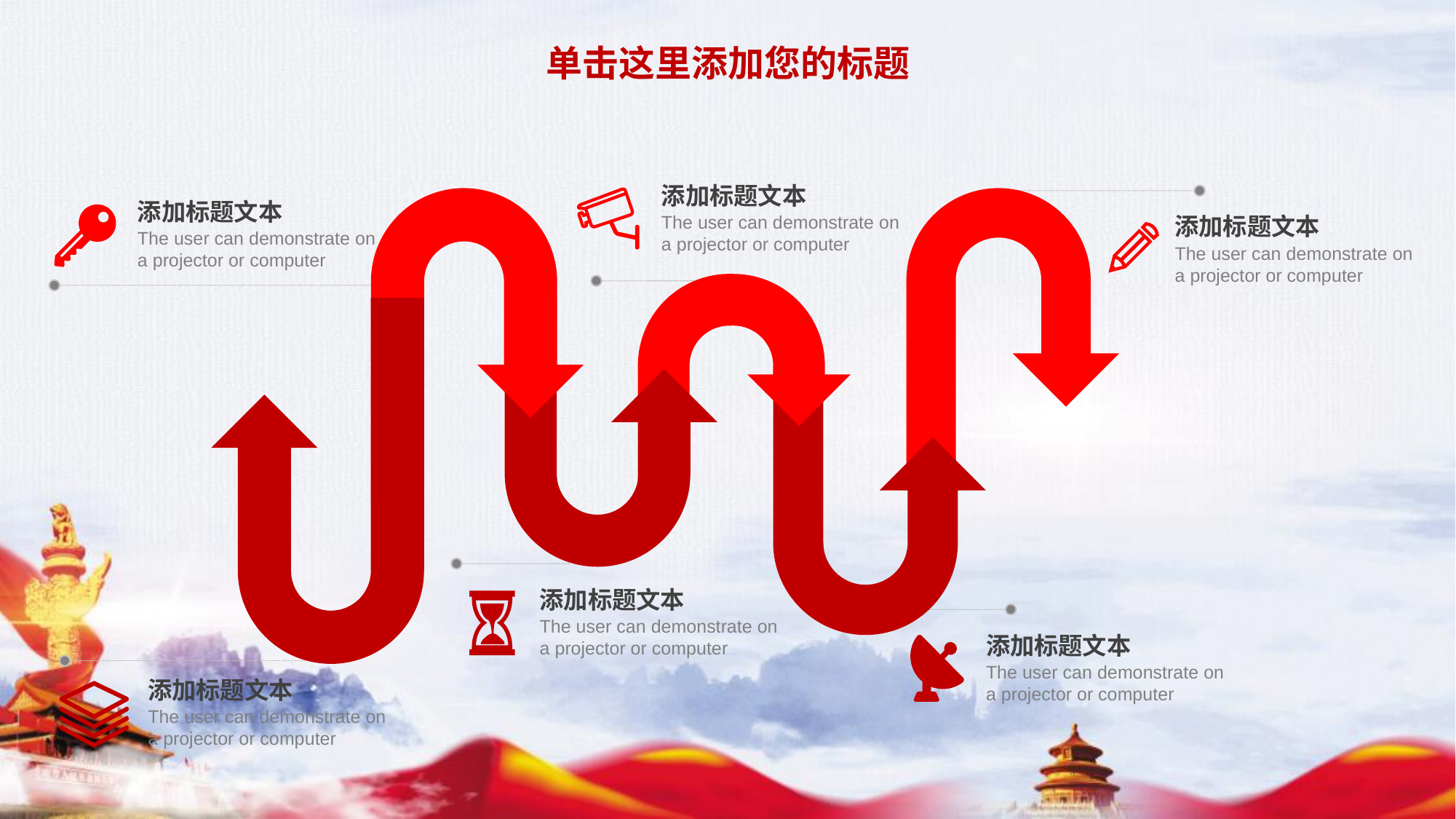

单击这里添加您的标题
添加标题文本

添加标题文本

The user can demonstrate on a projector or computer
添加标题文本

The user can demonstrate on a projector or computer
The user can demonstrate on a projector or computer

添加标题文本

The user can demonstrate on a projector or computer
添加标题文本

The user can demonstrate on a projector or computer
添加标题文本

The user can demonstrate on a projector or computer